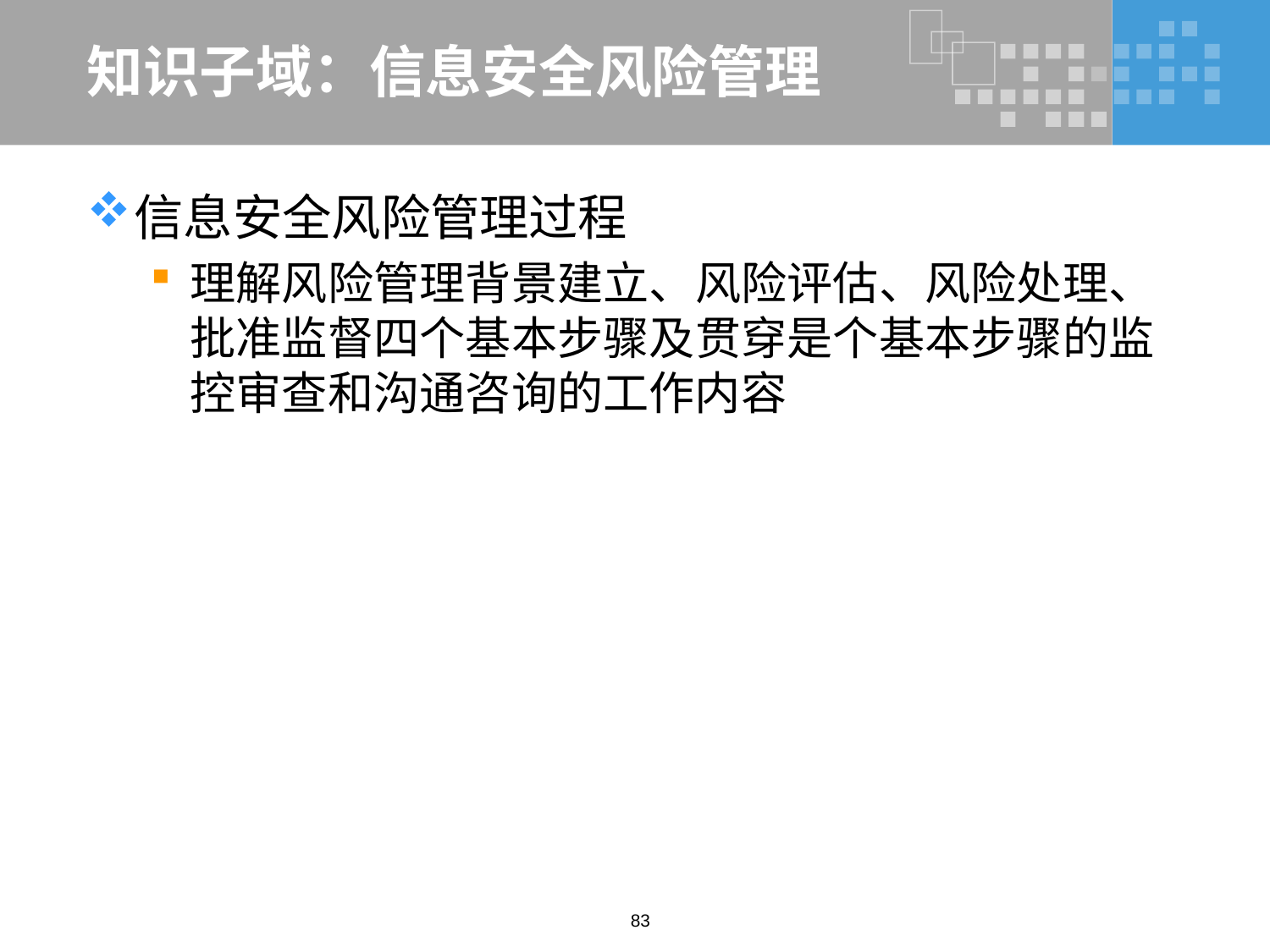

# 知识子域：信息安全风险管理
信息安全风险管理过程
理解风险管理背景建立、风险评估、风险处理、批准监督四个基本步骤及贯穿是个基本步骤的监控审查和沟通咨询的工作内容

83